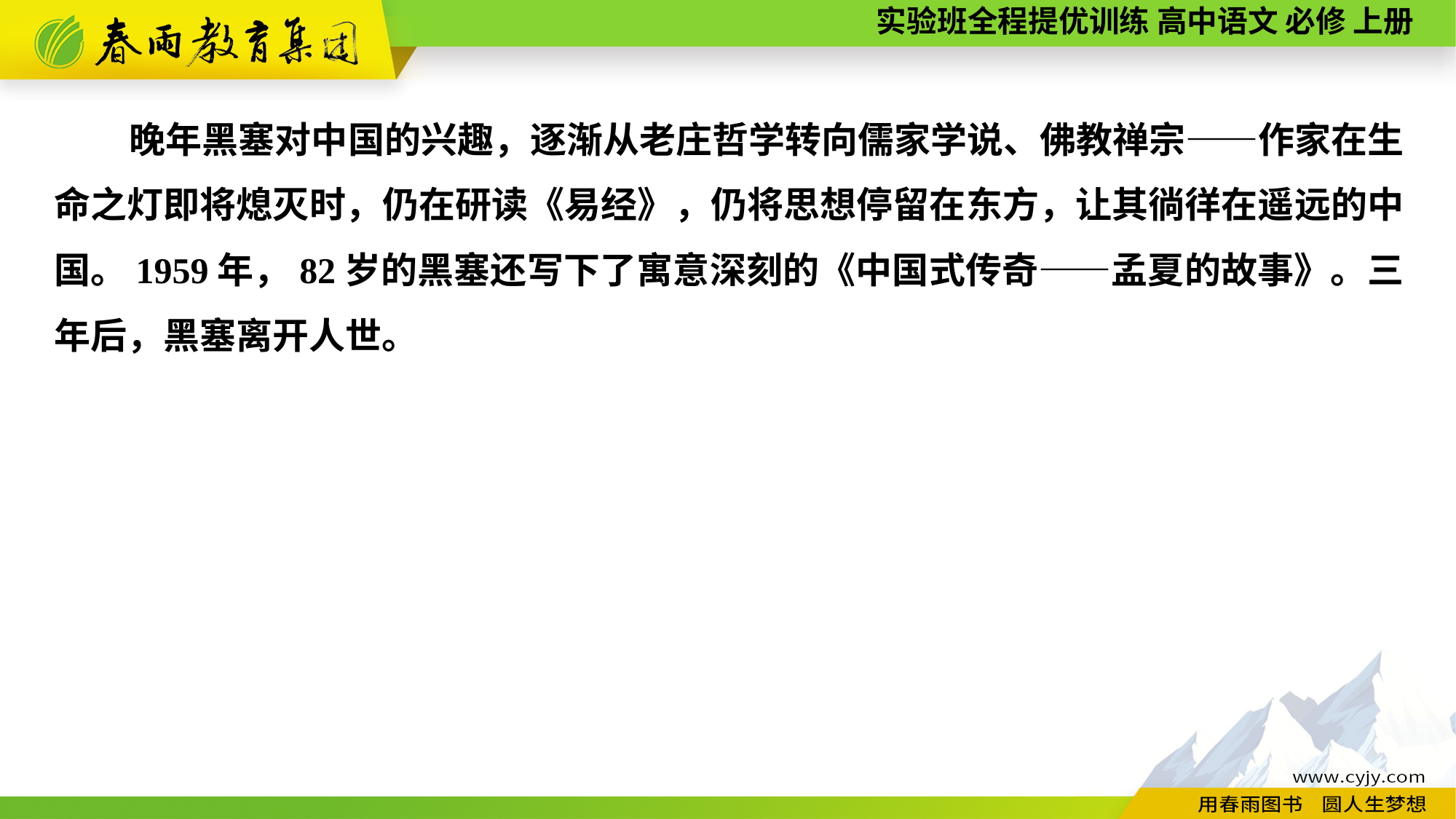

晚年黑塞对中国的兴趣，逐渐从老庄哲学转向儒家学说、佛教禅宗——作家在生命之灯即将熄灭时，仍在研读《易经》，仍将思想停留在东方，让其徜徉在遥远的中国。1959年，82岁的黑塞还写下了寓意深刻的《中国式传奇——孟夏的故事》。三年后，黑塞离开人世。